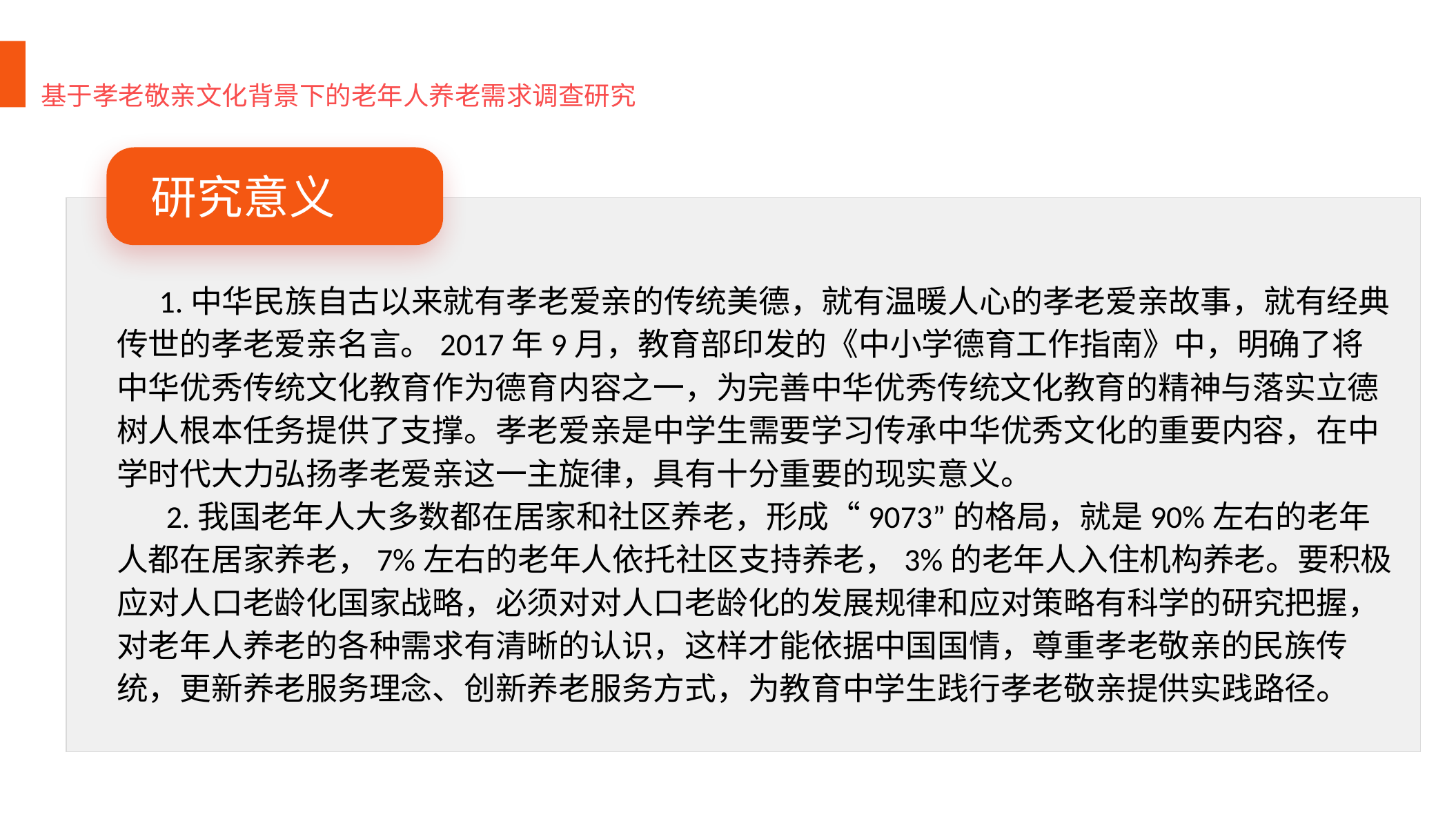

基于孝老敬亲文化背景下的老年人养老需求调查研究

研究意义

      1.中华民族自古以来就有孝老爱亲的传统美德，就有温暖人心的孝老爱亲故事，就有经典传世的孝老爱亲名言。2017年9月，教育部印发的《中小学德育工作指南》中，明确了将中华优秀传统文化教育作为德育内容之一，为完善中华优秀传统文化教育的精神与落实立德树人根本任务提供了支撑。孝老爱亲是中学生需要学习传承中华优秀文化的重要内容，在中学时代大力弘扬孝老爱亲这一主旋律，具有十分重要的现实意义。
       2.我国老年人大多数都在居家和社区养老，形成“9073”的格局，就是90%左右的老年人都在居家养老，7%左右的老年人依托社区支持养老，3%的老年人入住机构养老。要积极应对人口老龄化国家战略，必须对对人口老龄化的发展规律和应对策略有科学的研究把握，对老年人养老的各种需求有清晰的认识，这样才能依据中国国情，尊重孝老敬亲的民族传统，更新养老服务理念、创新养老服务方式，为教育中学生践行孝老敬亲提供实践路径。